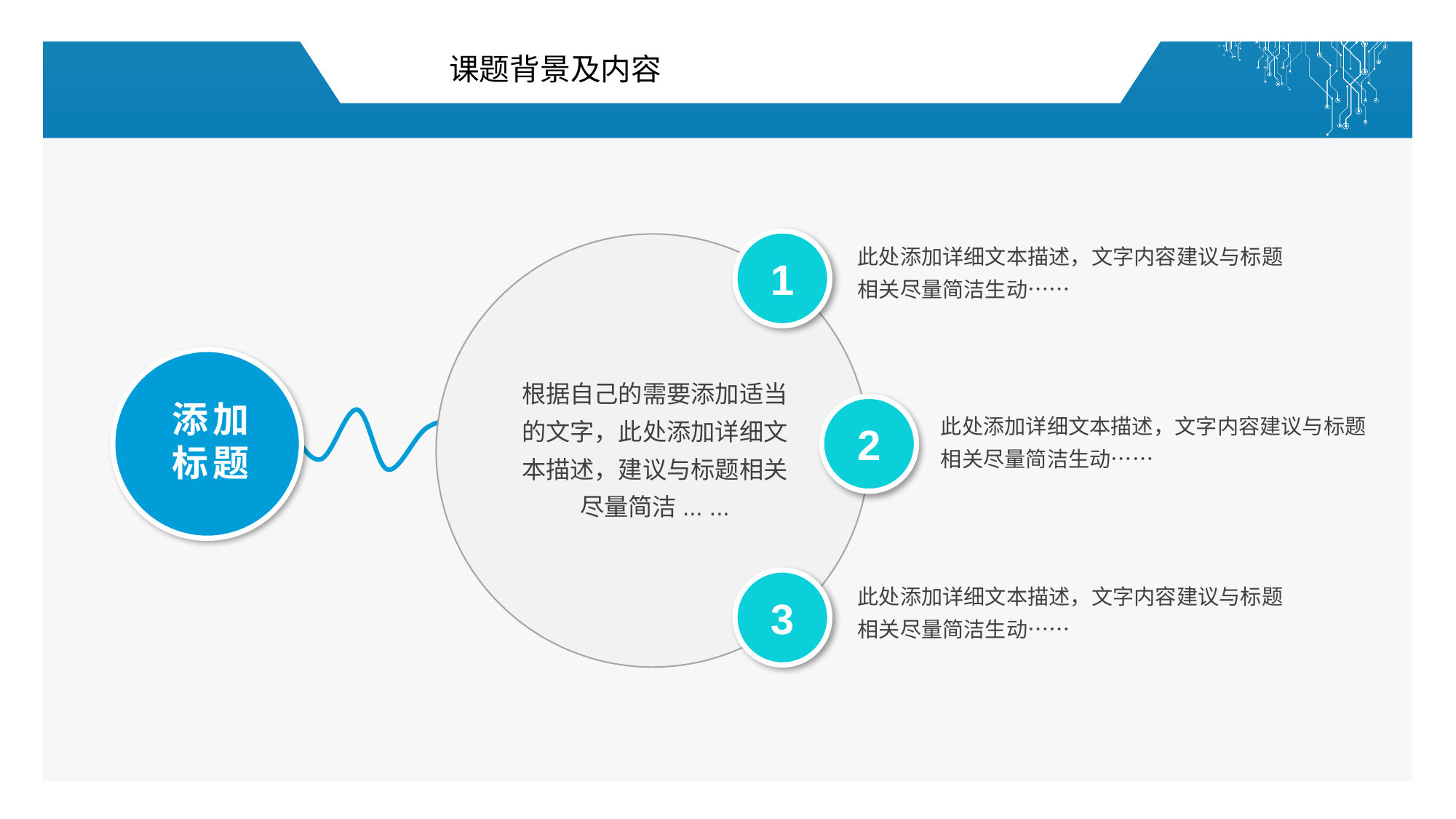

课题背景及内容
此处添加详细文本描述，文字内容建议与标题相关尽量简洁生动……
1

根据自己的需要添加适当的文字，此处添加详细文本描述，建议与标题相关尽量简洁... ...
2
添加
标题
此处添加详细文本描述，文字内容建议与标题相关尽量简洁生动……

此处添加详细文本描述，文字内容建议与标题相关尽量简洁生动……
3